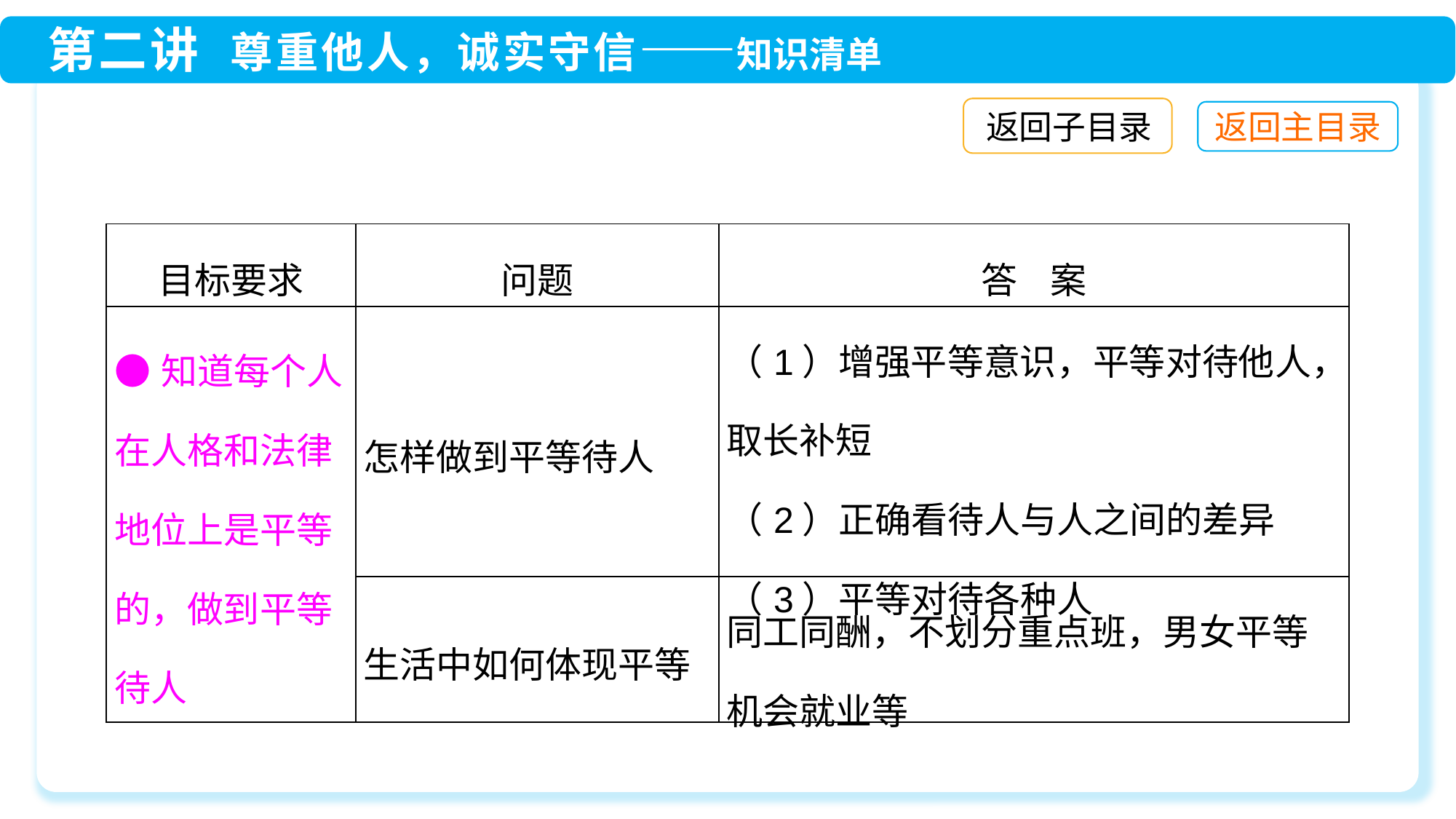

返回子目录
| 目标要求 | 问题 | 答 案 |
| --- | --- | --- |
| ●知道每个人在人格和法律地位上是平等的，做到平等待人 | 怎样做到平等待人 | （1）增强平等意识，平等对待他人，取长补短 （2）正确看待人与人之间的差异 （3）平等对待各种人 |
|  | 生活中如何体现平等 | 同工同酬，不划分重点班，男女平等机会就业等 |